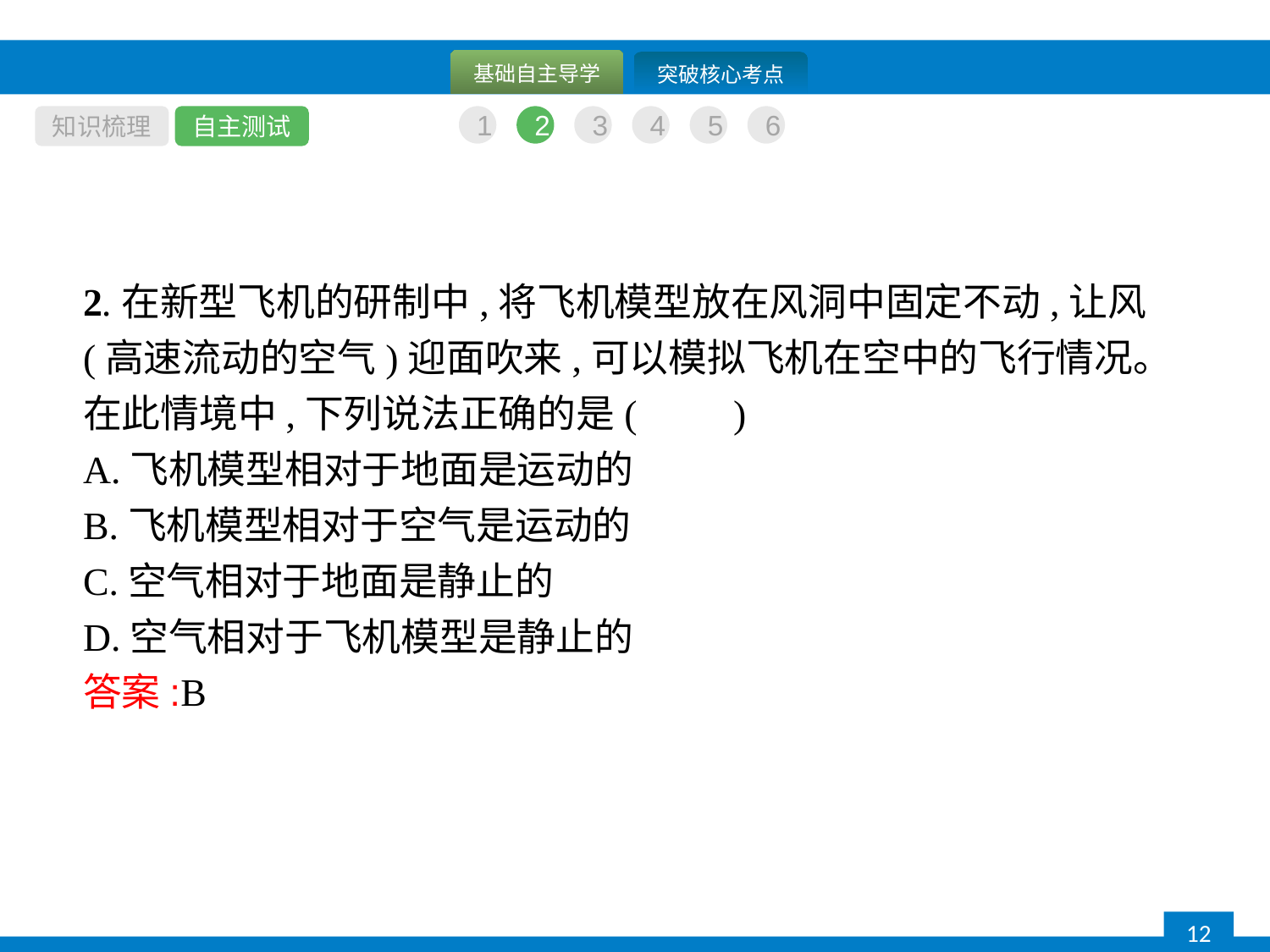

知识梳理
自主测试
1
2
3
4
5
6
2.在新型飞机的研制中,将飞机模型放在风洞中固定不动,让风(高速流动的空气)迎面吹来,可以模拟飞机在空中的飞行情况。在此情境中,下列说法正确的是(　　)
A.飞机模型相对于地面是运动的
B.飞机模型相对于空气是运动的
C.空气相对于地面是静止的
D.空气相对于飞机模型是静止的
答案:B